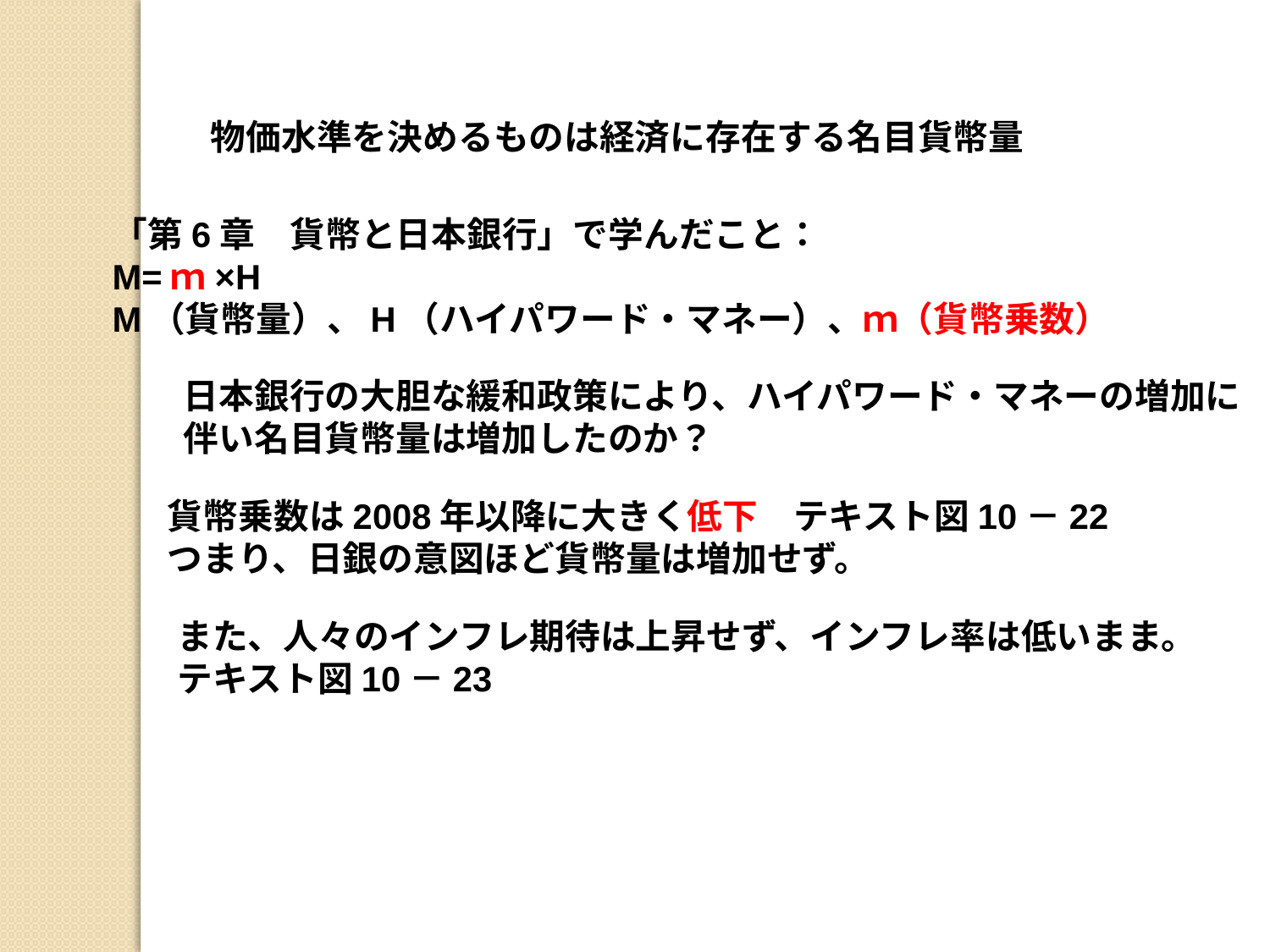

物価水準を決めるものは経済に存在する名目貨幣量
「第6章　貨幣と日本銀行」で学んだこと：
M=ｍ×H
M（貨幣量）、H（ハイパワード・マネー）、ｍ（貨幣乗数）
日本銀行の大胆な緩和政策により、ハイパワード・マネーの増加に
伴い名目貨幣量は増加したのか？
貨幣乗数は2008年以降に大きく低下　テキスト図10－22
つまり、日銀の意図ほど貨幣量は増加せず。
また、人々のインフレ期待は上昇せず、インフレ率は低いまま。
テキスト図10－23